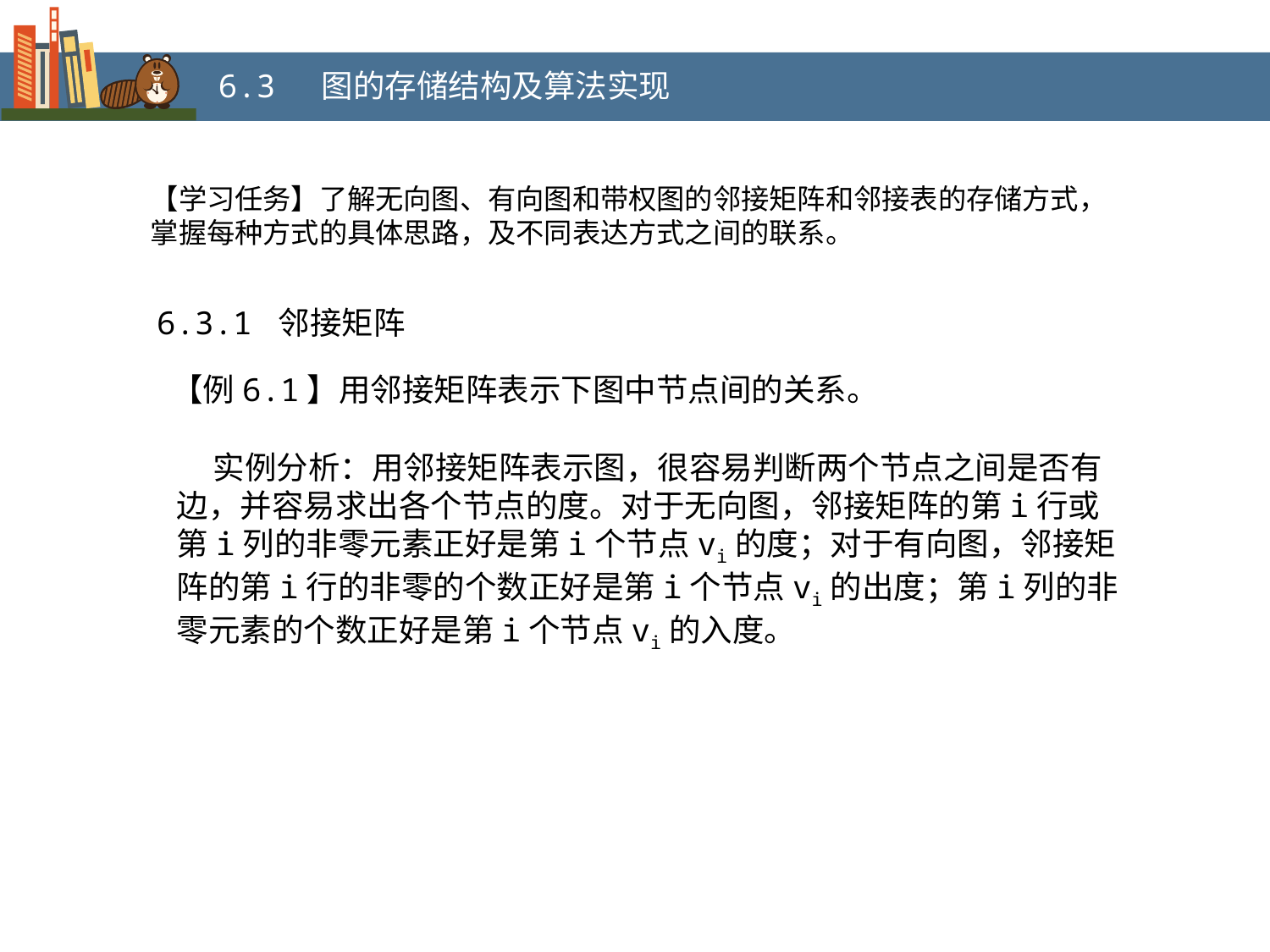

6.3  图的存储结构及算法实现

【学习任务】了解无向图、有向图和带权图的邻接矩阵和邻接表的存储方式，掌握每种方式的具体思路，及不同表达方式之间的联系。

6.3.1 邻接矩阵
【例6.1】用邻接矩阵表示下图中节点间的关系。
    实例分析：用邻接矩阵表示图，很容易判断两个节点之间是否有边，并容易求出各个节点的度。对于无向图，邻接矩阵的第i行或第i列的非零元素正好是第i个节点vi的度；对于有向图，邻接矩阵的第i行的非零的个数正好是第i个节点vi的出度；第i列的非零元素的个数正好是第i个节点vi的入度。